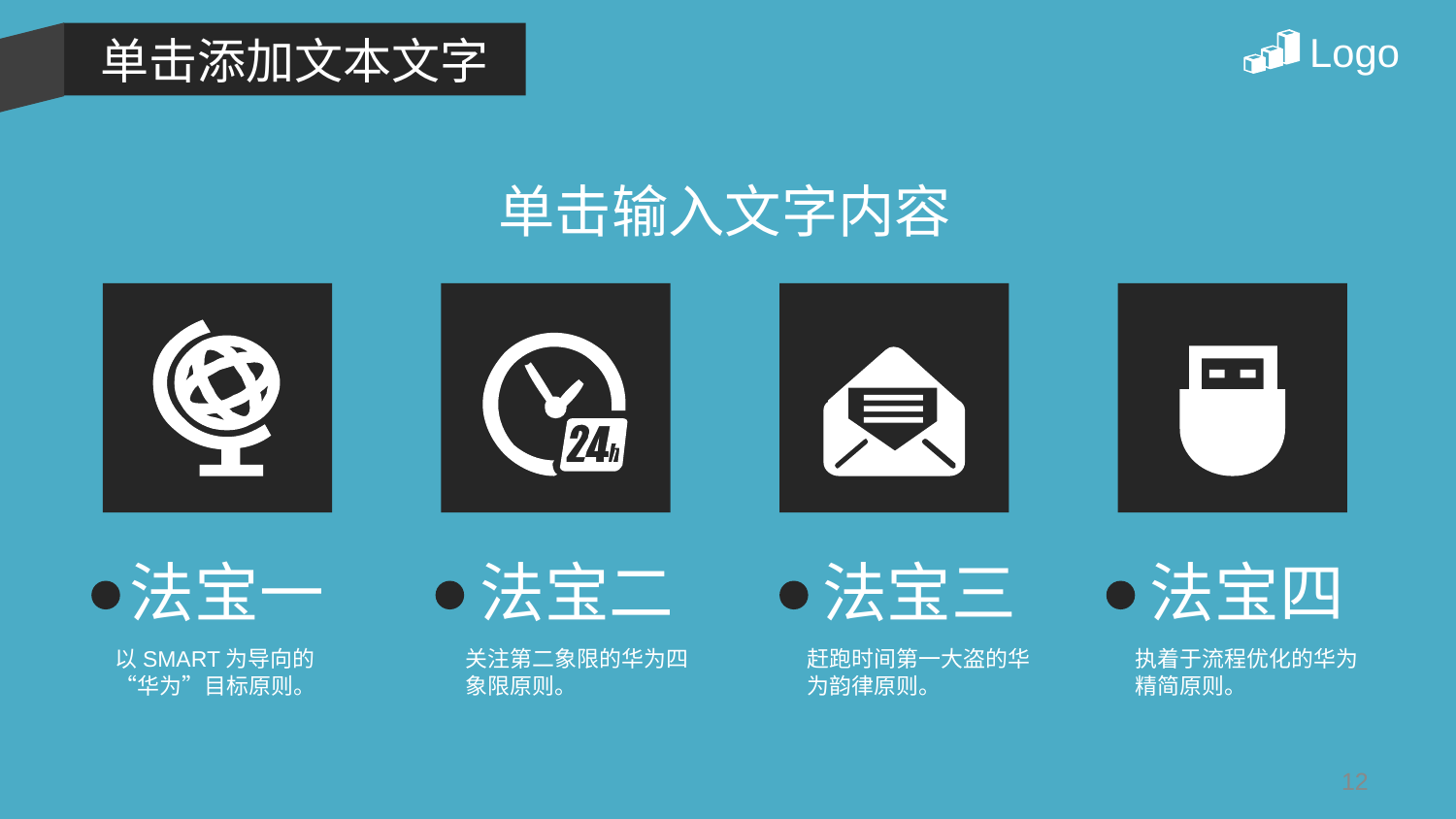

Logo
单击添加文本文字

单击输入文字内容

法宝一

法宝二

法宝三

法宝四

以SMART为导向的“华为”目标原则。
关注第二象限的华为四象限原则。
赶跑时间第一大盗的华为韵律原则。
执着于流程优化的华为精简原则。
12